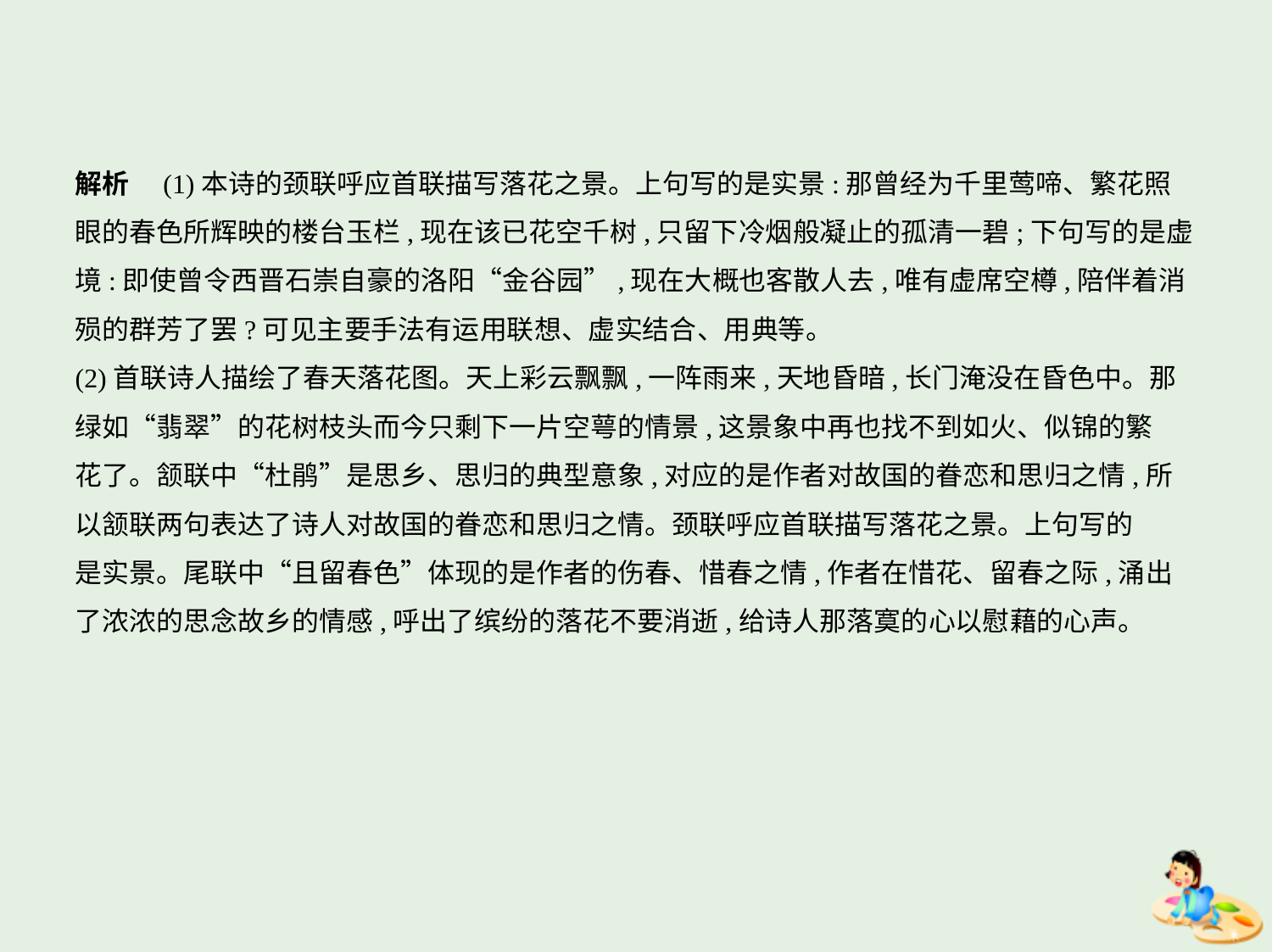

解析　(1)本诗的颈联呼应首联描写落花之景。上句写的是实景:那曾经为千里莺啼、繁花照
眼的春色所辉映的楼台玉栏,现在该已花空千树,只留下冷烟般凝止的孤清一碧;下句写的是虚
境:即使曾令西晋石崇自豪的洛阳“金谷园”,现在大概也客散人去,唯有虚席空樽,陪伴着消
殒的群芳了罢?可见主要手法有运用联想、虚实结合、用典等。
(2)首联诗人描绘了春天落花图。天上彩云飘飘,一阵雨来,天地昏暗,长门淹没在昏色中。那
绿如“翡翠”的花树枝头而今只剩下一片空萼的情景,这景象中再也找不到如火、似锦的繁
花了。颔联中“杜鹃”是思乡、思归的典型意象,对应的是作者对故国的眷恋和思归之情,所
以颔联两句表达了诗人对故国的眷恋和思归之情。颈联呼应首联描写落花之景。上句写的
是实景。尾联中“且留春色”体现的是作者的伤春、惜春之情,作者在惜花、留春之际,涌出
了浓浓的思念故乡的情感,呼出了缤纷的落花不要消逝,给诗人那落寞的心以慰藉的心声。